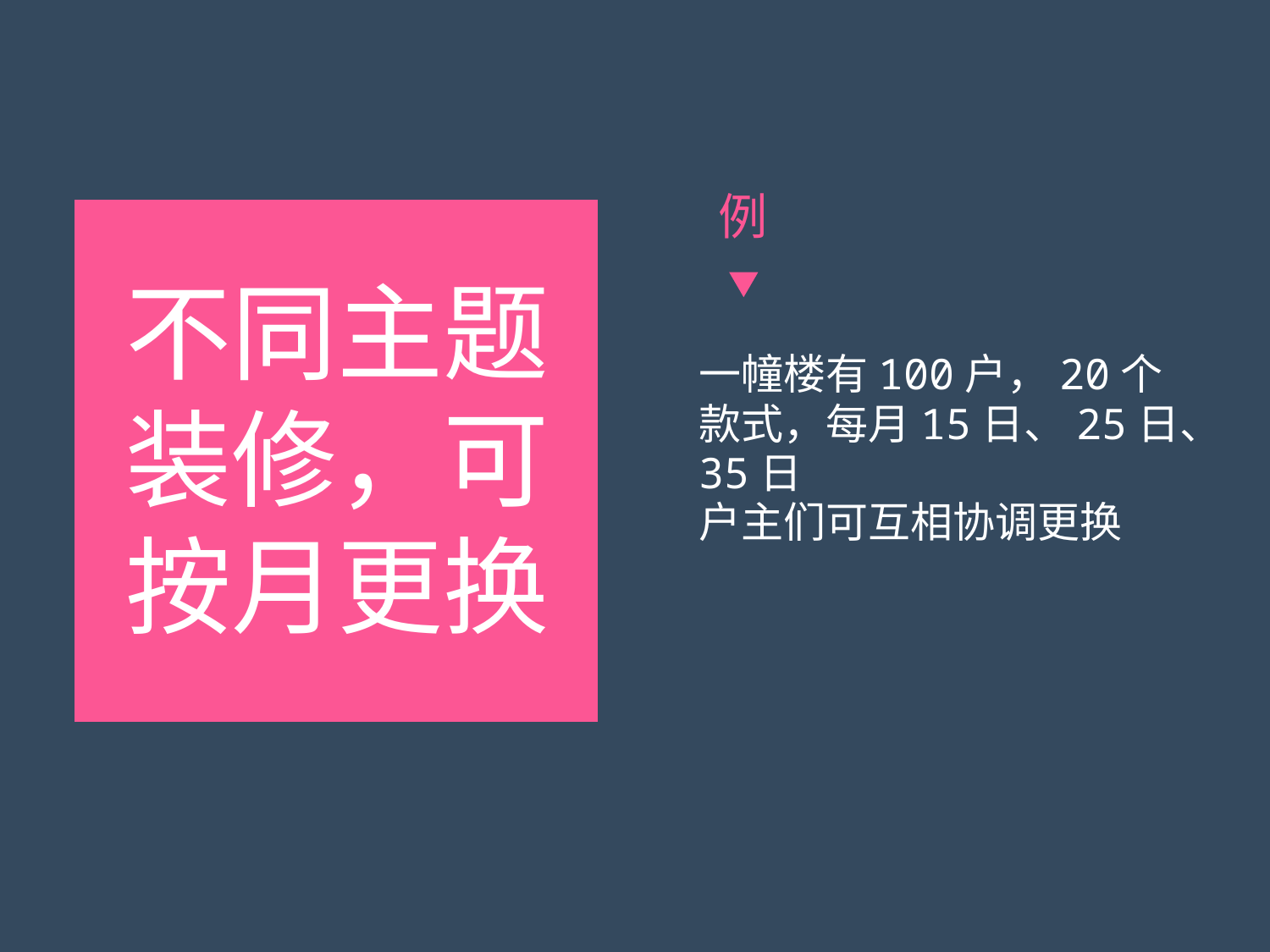

例

不同主题

装修，可

按月更换
一幢楼有100户，20个
款式，每月15日、25日、
35日
户主们可互相协调更换